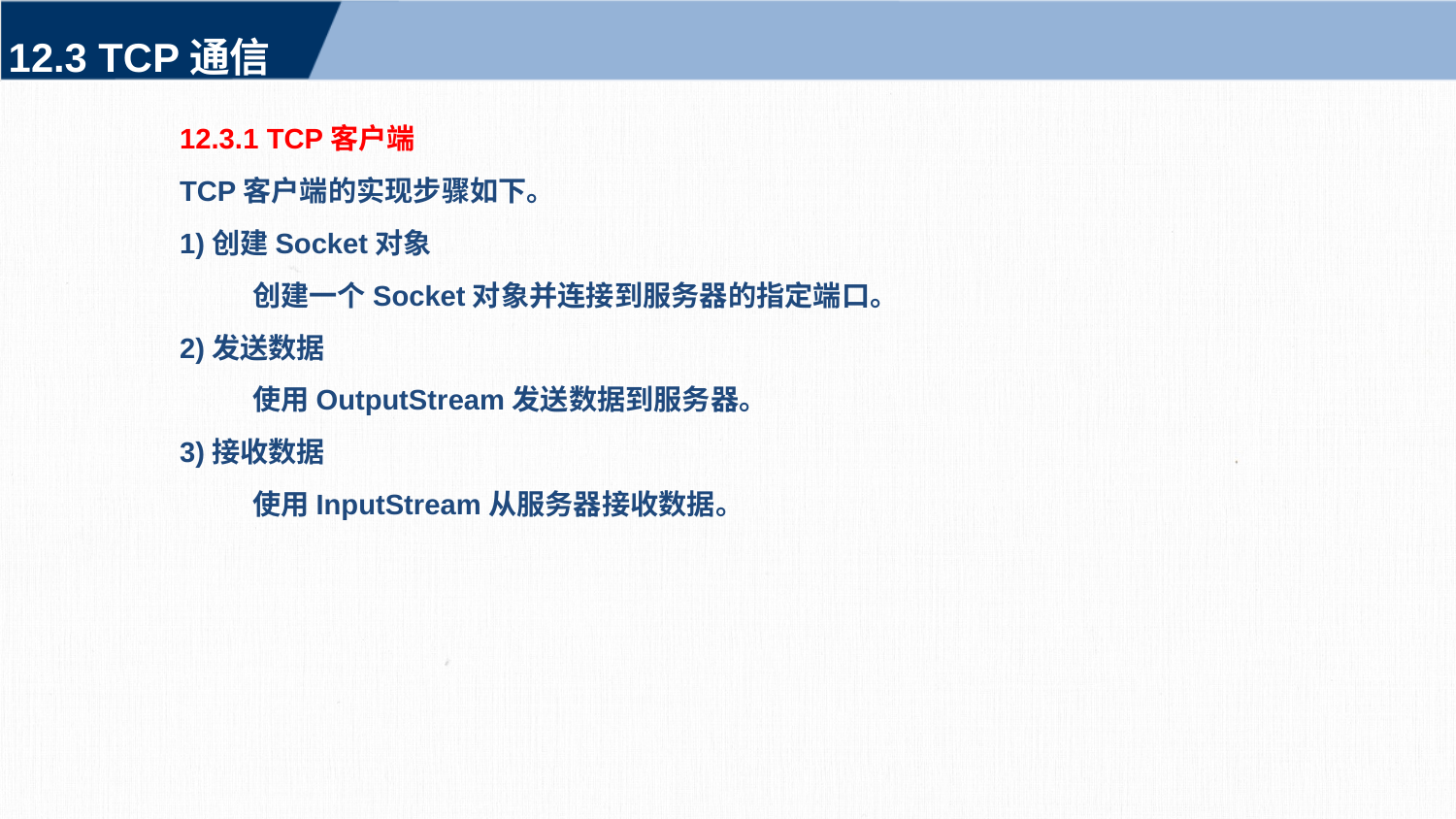

12.3 TCP通信

12.3.1 TCP客户端
TCP客户端的实现步骤如下。
1)创建Socket对象
	创建一个Socket对象并连接到服务器的指定端口。
2)发送数据
	使用OutputStream发送数据到服务器。
3)接收数据
	使用InputStream从服务器接收数据。